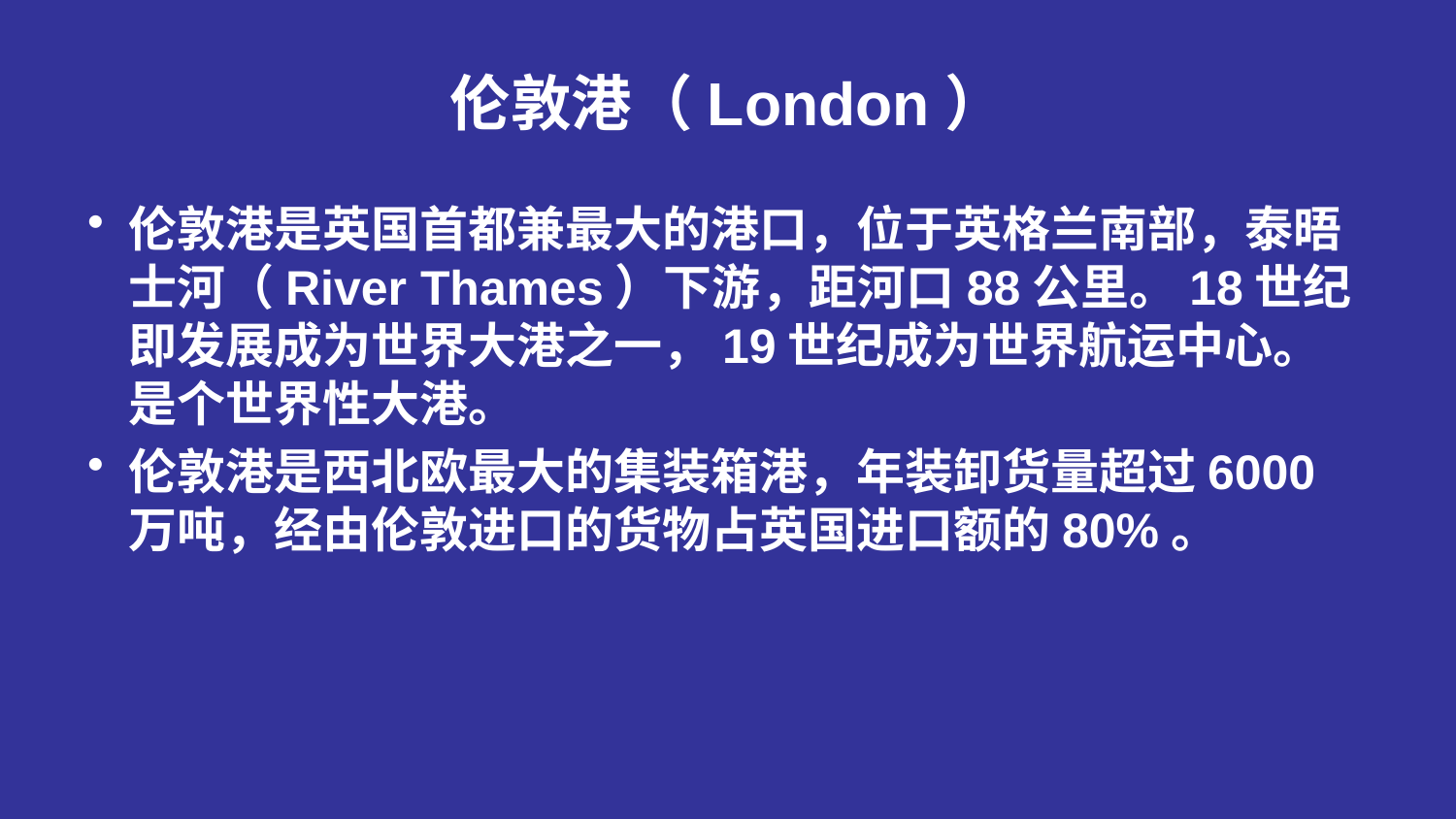

# 伦敦港（London）
伦敦港是英国首都兼最大的港口，位于英格兰南部，泰晤士河（River Thames）下游，距河口88公里。18世纪即发展成为世界大港之一，19世纪成为世界航运中心。是个世界性大港。
伦敦港是西北欧最大的集装箱港，年装卸货量超过6000万吨，经由伦敦进口的货物占英国进口额的80%。